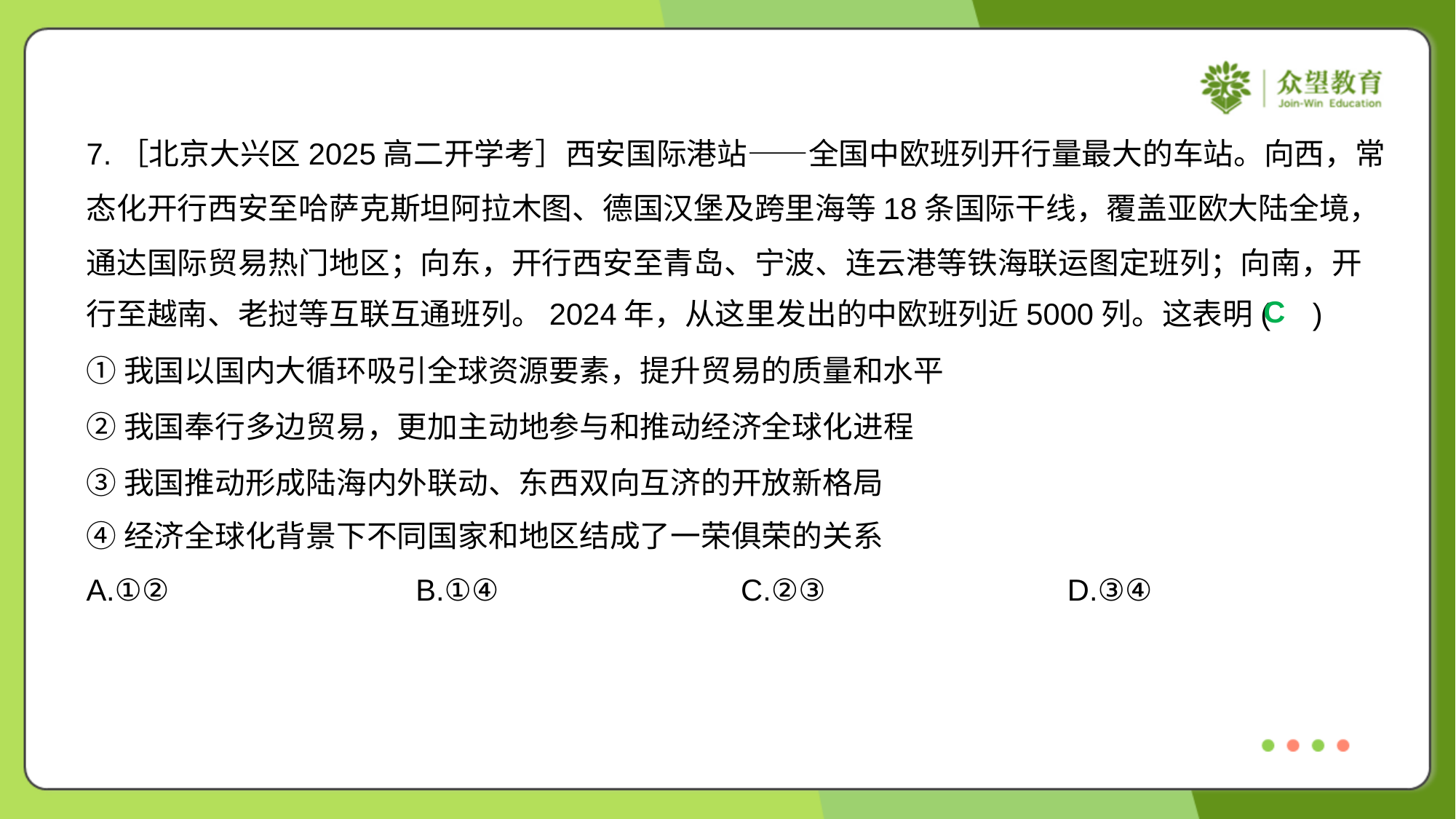

7.［北京大兴区2025高二开学考］西安国际港站——全国中欧班列开行量最大的车站。向西，常
态化开行西安至哈萨克斯坦阿拉木图、德国汉堡及跨里海等18条国际干线，覆盖亚欧大陆全境，
通达国际贸易热门地区；向东，开行西安至青岛、宁波、连云港等铁海联运图定班列；向南，开
行至越南、老挝等互联互通班列。2024年，从这里发出的中欧班列近5000列。这表明(     )
C
①我国以国内大循环吸引全球资源要素，提升贸易的质量和水平
②我国奉行多边贸易，更加主动地参与和推动经济全球化进程
③我国推动形成陆海内外联动、东西双向互济的开放新格局
④经济全球化背景下不同国家和地区结成了一荣俱荣的关系
A.①②	B.①④	C.②③	D.③④